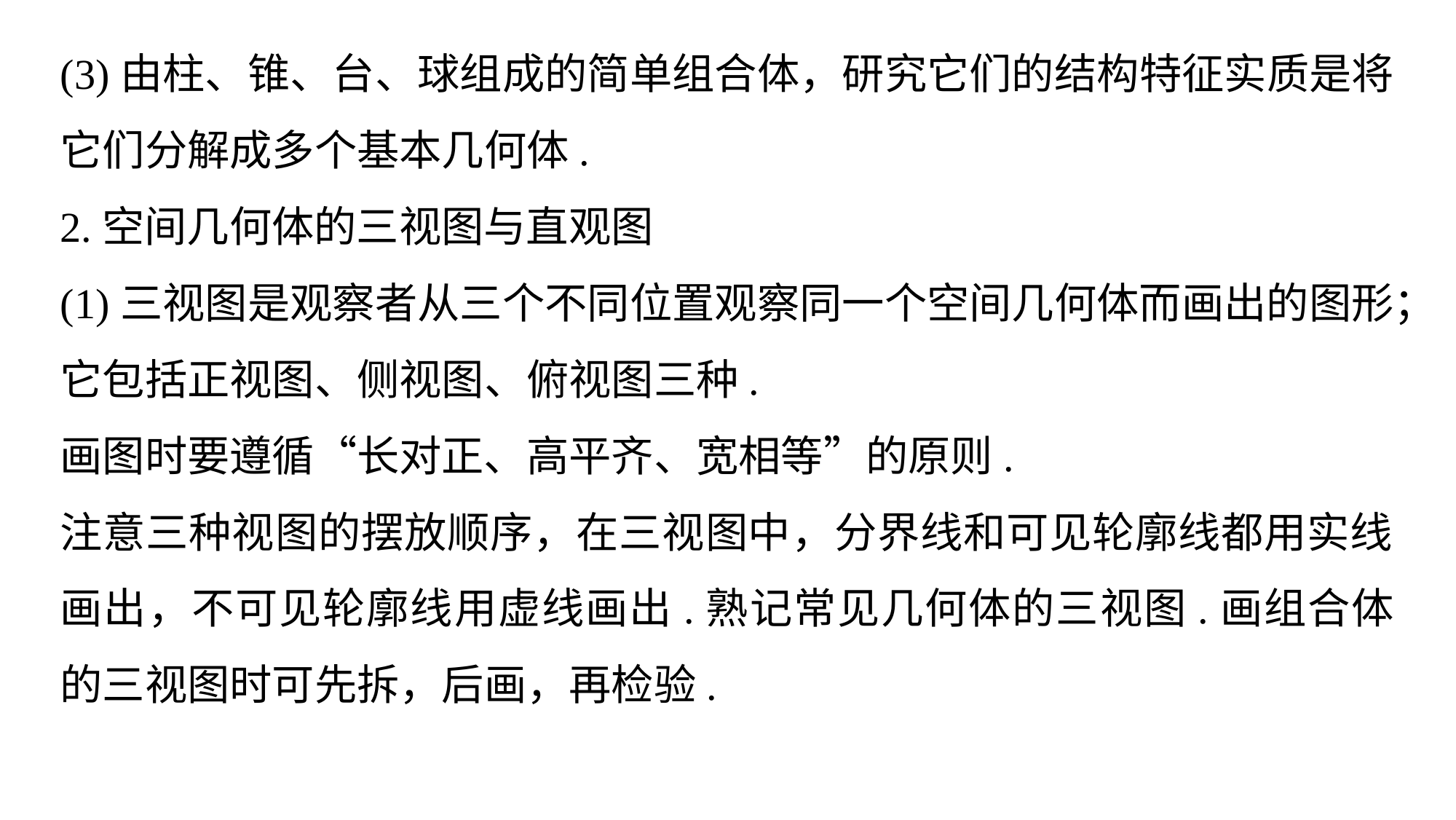

(3)由柱、锥、台、球组成的简单组合体，研究它们的结构特征实质是将它们分解成多个基本几何体.
2.空间几何体的三视图与直观图
(1)三视图是观察者从三个不同位置观察同一个空间几何体而画出的图形；它包括正视图、侧视图、俯视图三种.
画图时要遵循“长对正、高平齐、宽相等”的原则.
注意三种视图的摆放顺序，在三视图中，分界线和可见轮廓线都用实线画出，不可见轮廓线用虚线画出.熟记常见几何体的三视图.画组合体的三视图时可先拆，后画，再检验.